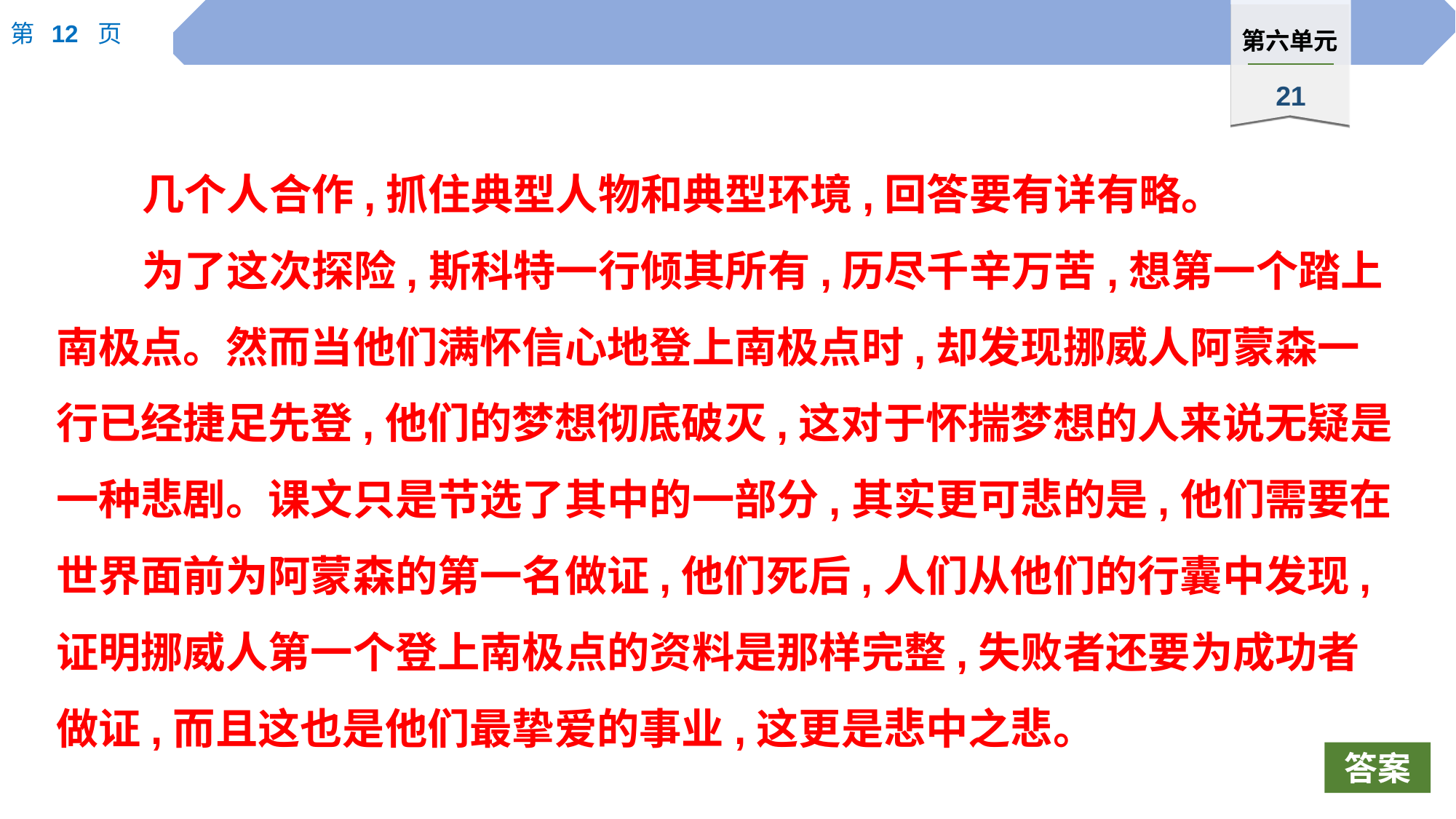

几个人合作,抓住典型人物和典型环境,回答要有详有略。
为了这次探险,斯科特一行倾其所有,历尽千辛万苦,想第一个踏上南极点。然而当他们满怀信心地登上南极点时,却发现挪威人阿蒙森一行已经捷足先登,他们的梦想彻底破灭,这对于怀揣梦想的人来说无疑是一种悲剧。课文只是节选了其中的一部分,其实更可悲的是,他们需要在世界面前为阿蒙森的第一名做证,他们死后,人们从他们的行囊中发现,证明挪威人第一个登上南极点的资料是那样完整,失败者还要为成功者做证,而且这也是他们最挚爱的事业,这更是悲中之悲。
答案